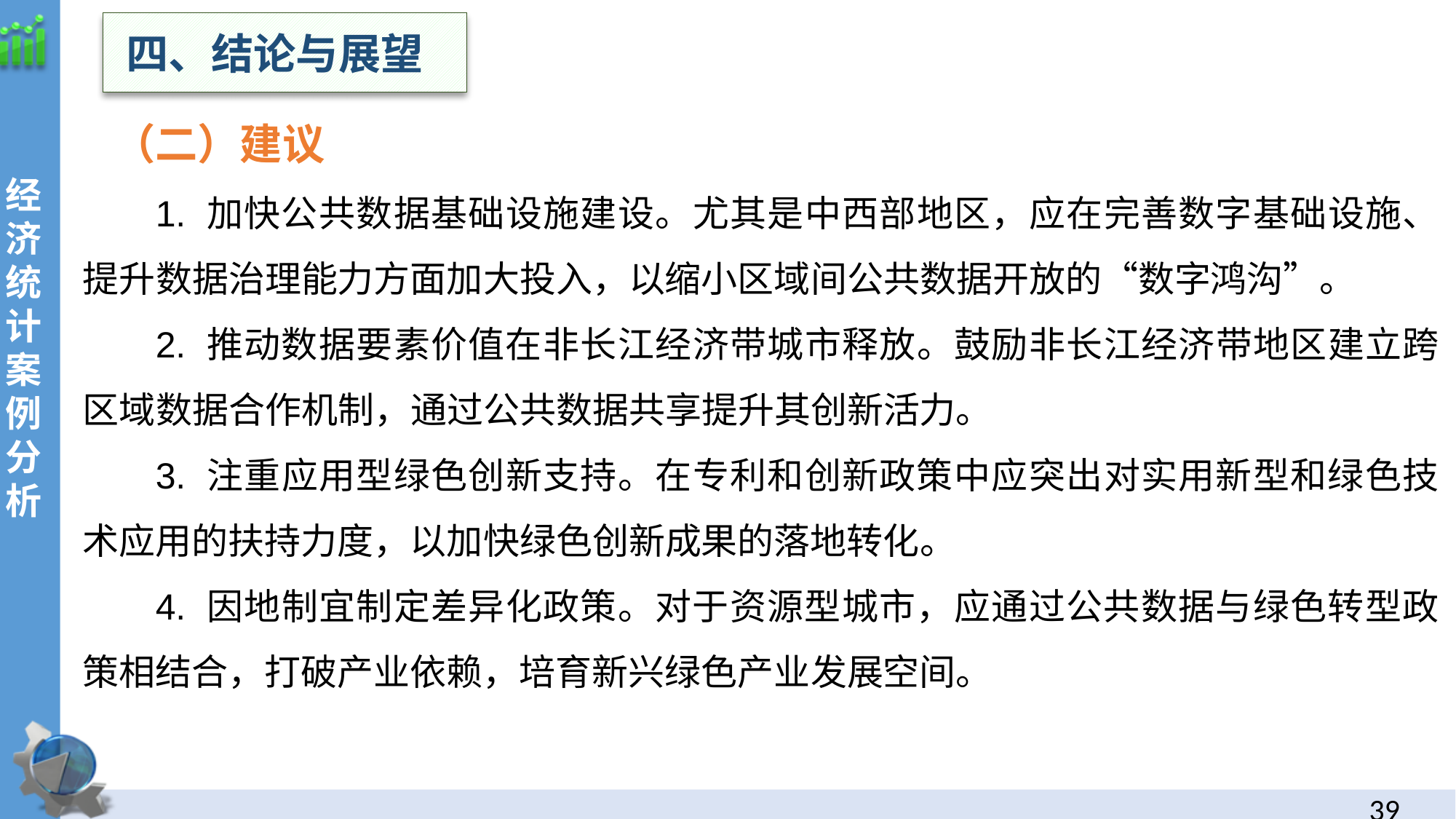

四、结论与展望

（二）建议
1. 加快公共数据基础设施建设。尤其是中西部地区，应在完善数字基础设施、提升数据治理能力方面加大投入，以缩小区域间公共数据开放的“数字鸿沟”。
2. 推动数据要素价值在非长江经济带城市释放。鼓励非长江经济带地区建立跨区域数据合作机制，通过公共数据共享提升其创新活力。
3. 注重应用型绿色创新支持。在专利和创新政策中应突出对实用新型和绿色技术应用的扶持力度，以加快绿色创新成果的落地转化。
4. 因地制宜制定差异化政策。对于资源型城市，应通过公共数据与绿色转型政策相结合，打破产业依赖，培育新兴绿色产业发展空间。

经
济统计案例分析

39